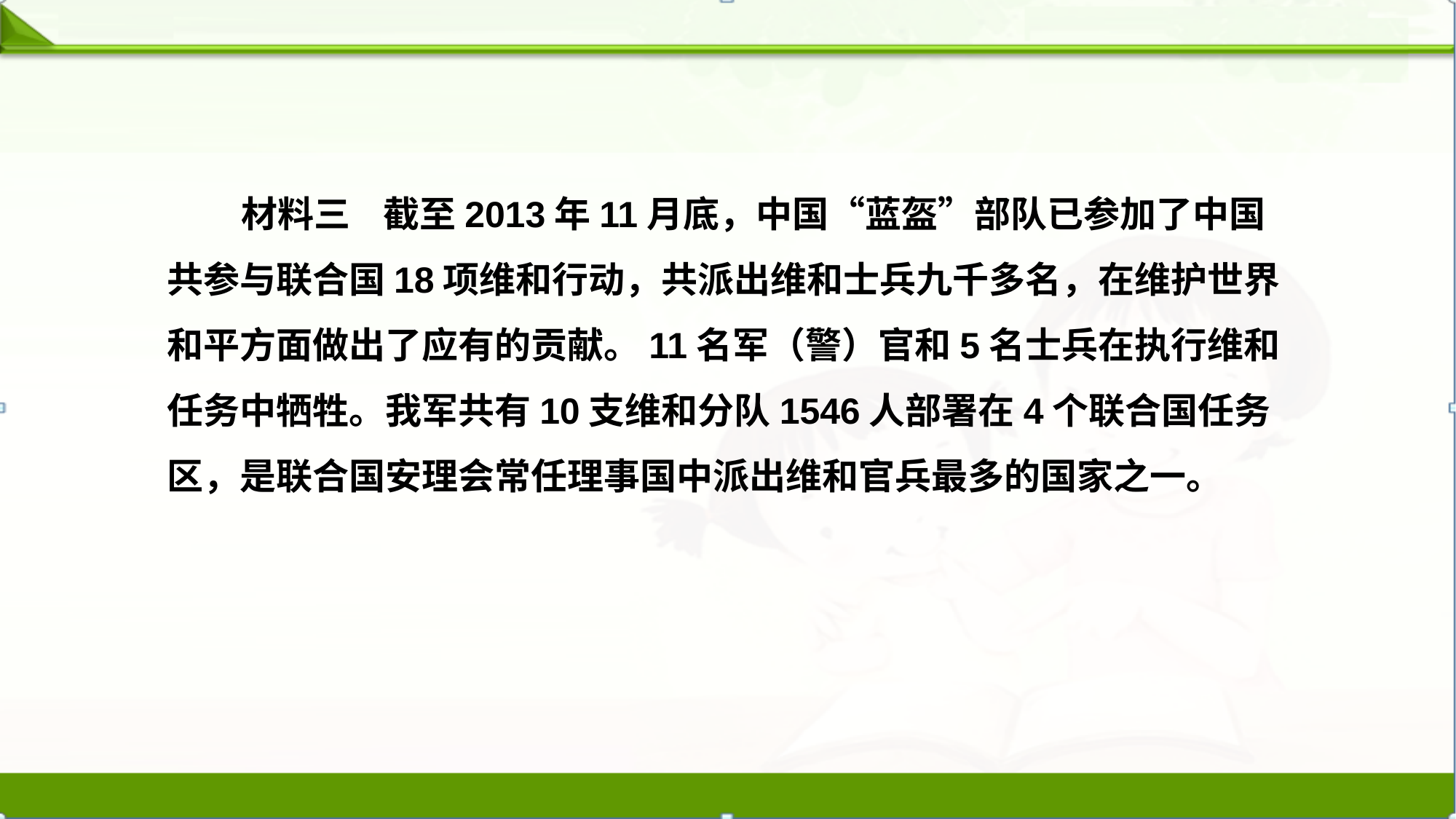

材料三    截至2013年11月底，中国“蓝盔”部队已参加了中国共参与联合国18项维和行动，共派出维和士兵九千多名，在维护世界和平方面做出了应有的贡献。11名军（警）官和5名士兵在执行维和任务中牺牲。我军共有10支维和分队1546人部署在4个联合国任务区，是联合国安理会常任理事国中派出维和官兵最多的国家之一。